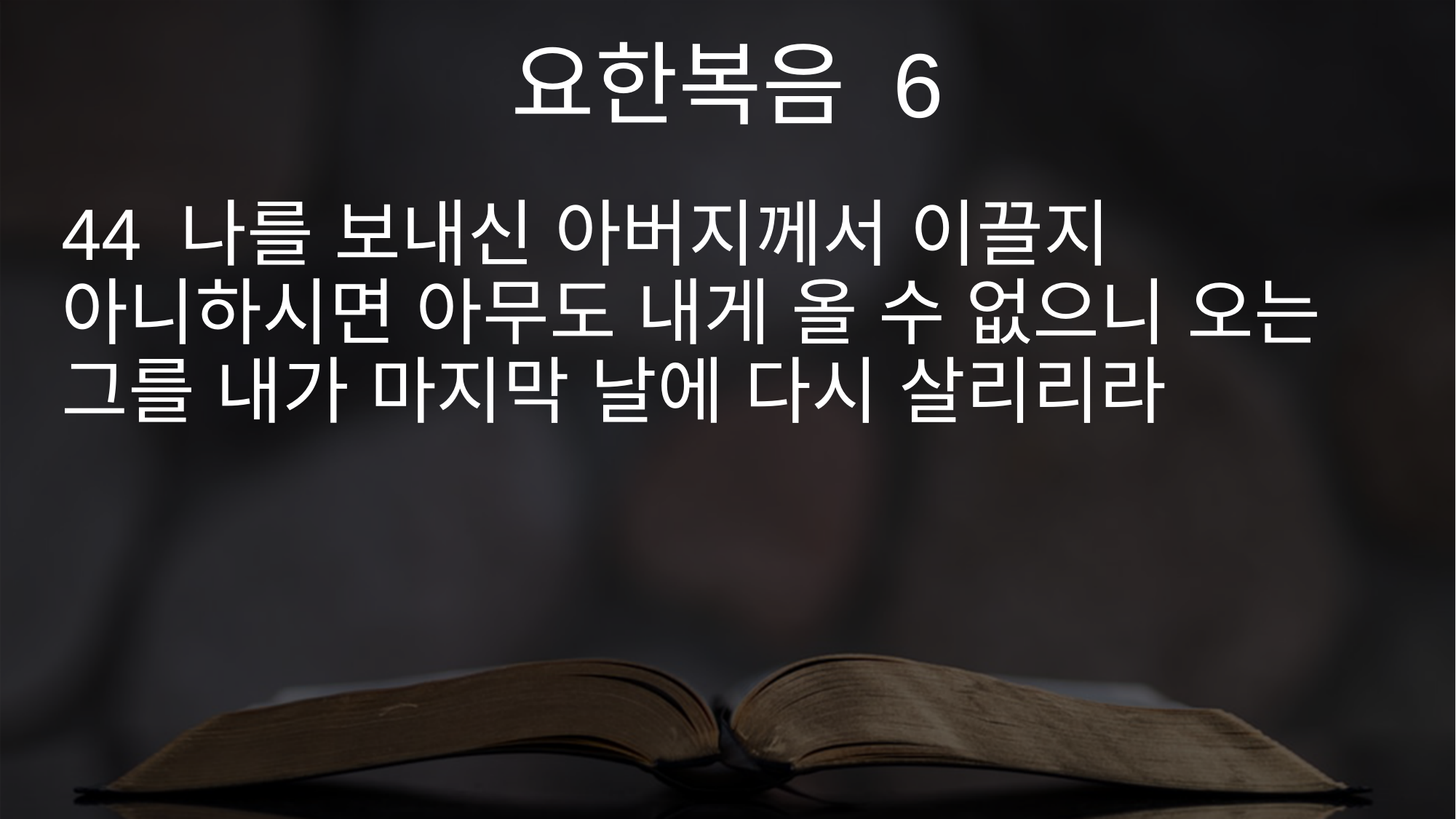

요한복음 6
44 나를 보내신 아버지께서 이끌지 아니하시면 아무도 내게 올 수 없으니 오는 그를 내가 마지막 날에 다시 살리리라